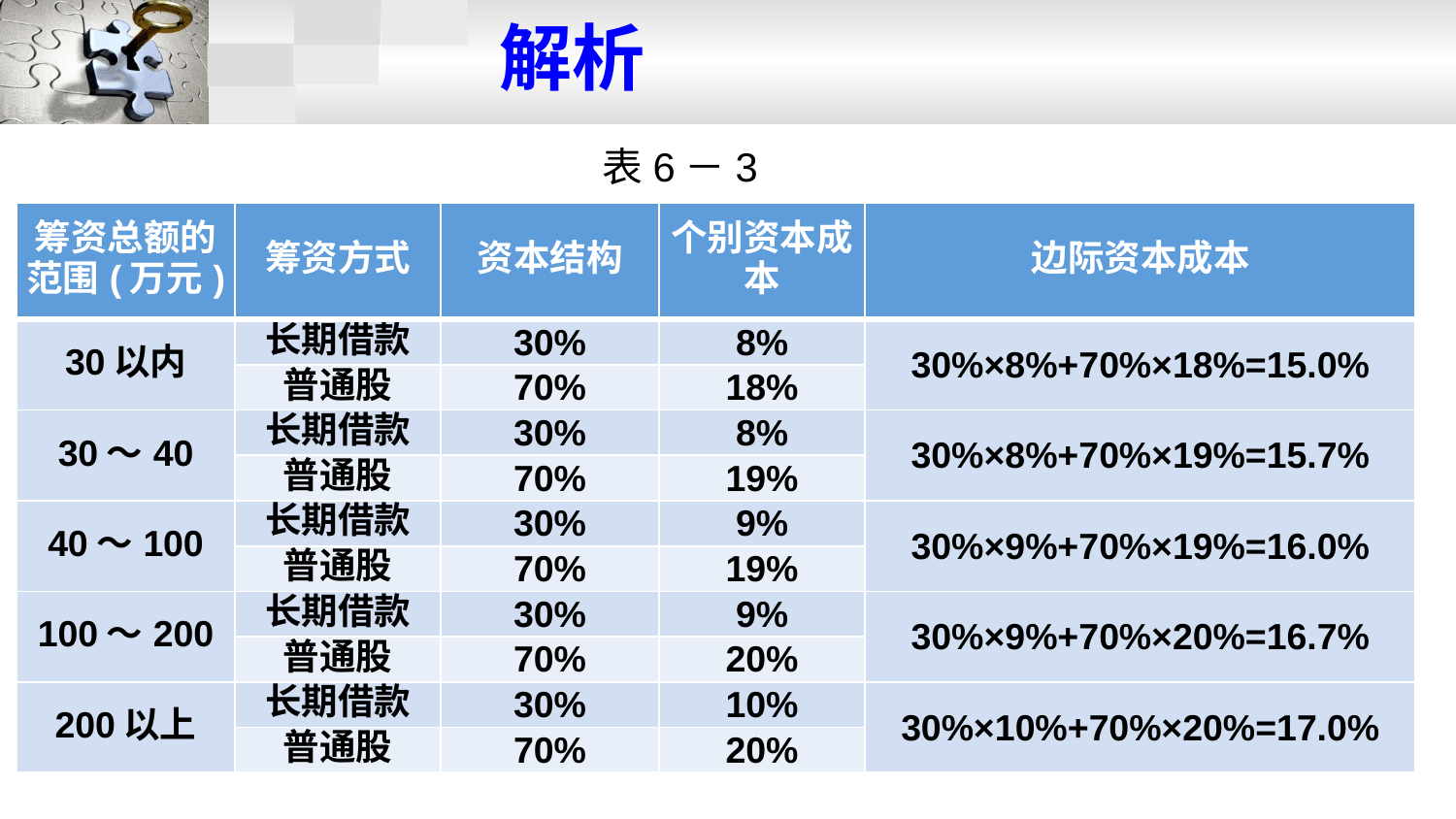

解析
表6－3
| 筹资总额的范围(万元) | 筹资方式 | 资本结构 | 个别资本成本 | 边际资本成本 |
| --- | --- | --- | --- | --- |
| 30以内 | 长期借款 | 30% | 8% | 30%×8%+70%×18%=15.0% |
|  | 普通股 | 70% | 18% |  |
| 30～40 | 长期借款 | 30% | 8% | 30%×8%+70%×19%=15.7% |
|  | 普通股 | 70% | 19% |  |
| 40～100 | 长期借款 | 30% | 9% | 30%×9%+70%×19%=16.0% |
|  | 普通股 | 70% | 19% |  |
| 100～200 | 长期借款 | 30% | 9% | 30%×9%+70%×20%=16.7% |
|  | 普通股 | 70% | 20% |  |
| 200以上 | 长期借款 | 30% | 10% | 30%×10%+70%×20%=17.0% |
|  | 普通股 | 70% | 20% |  |